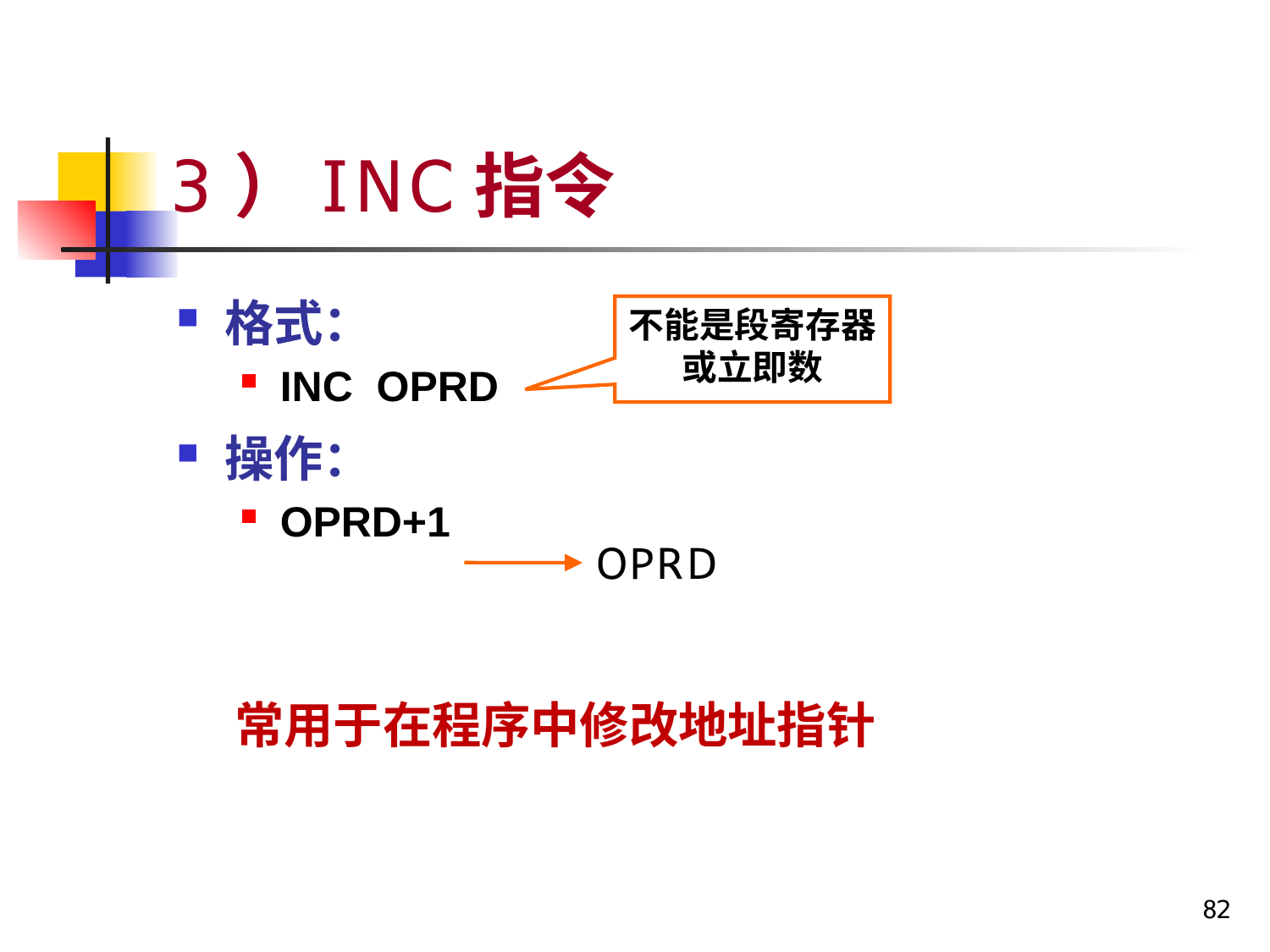

# 3）INC指令
格式：
INC  OPRD
操作：
OPRD+1
不能是段寄存器或立即数
OPRD

常用于在程序中修改地址指针
82